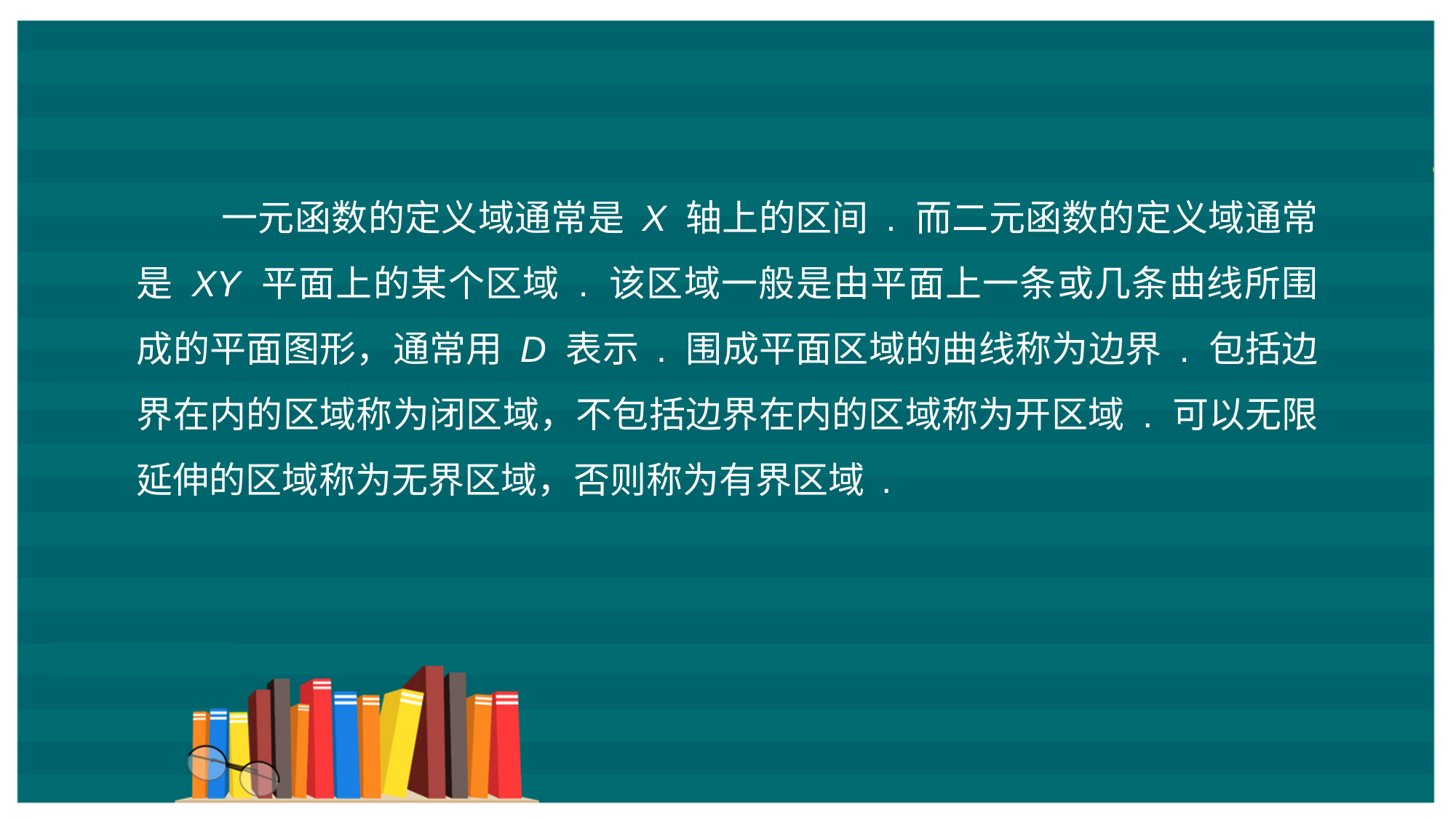

一元函数的定义域通常是 X 轴上的区间 . 而二元函数的定义域通常是 XY 平面上的某个区域 . 该区域一般是由平面上一条或几条曲线所围成的平面图形，通常用 D 表示 . 围成平面区域的曲线称为边界 . 包括边界在内的区域称为闭区域，不包括边界在内的区域称为开区域 . 可以无限延伸的区域称为无界区域，否则称为有界区域 .